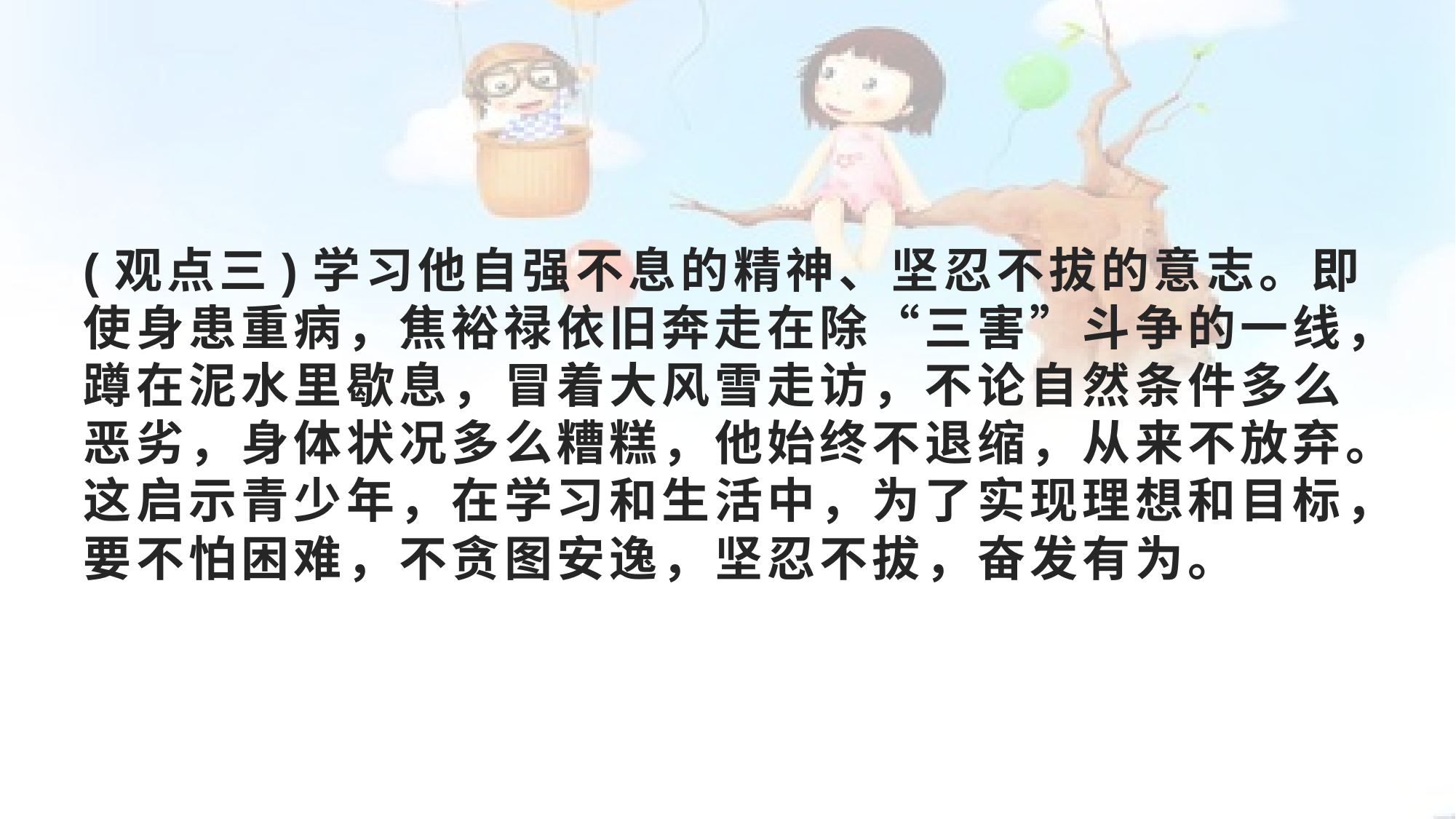

# (观点三)学习他自强不息的精神、坚忍不拔的意志。即使身患重病，焦裕禄依旧奔走在除“三害”斗争的一线，蹲在泥水里歇息，冒着大风雪走访，不论自然条件多么恶劣，身体状况多么糟糕，他始终不退缩，从来不放弃。这启示青少年，在学习和生活中，为了实现理想和目标，要不怕困难，不贪图安逸，坚忍不拔，奋发有为。